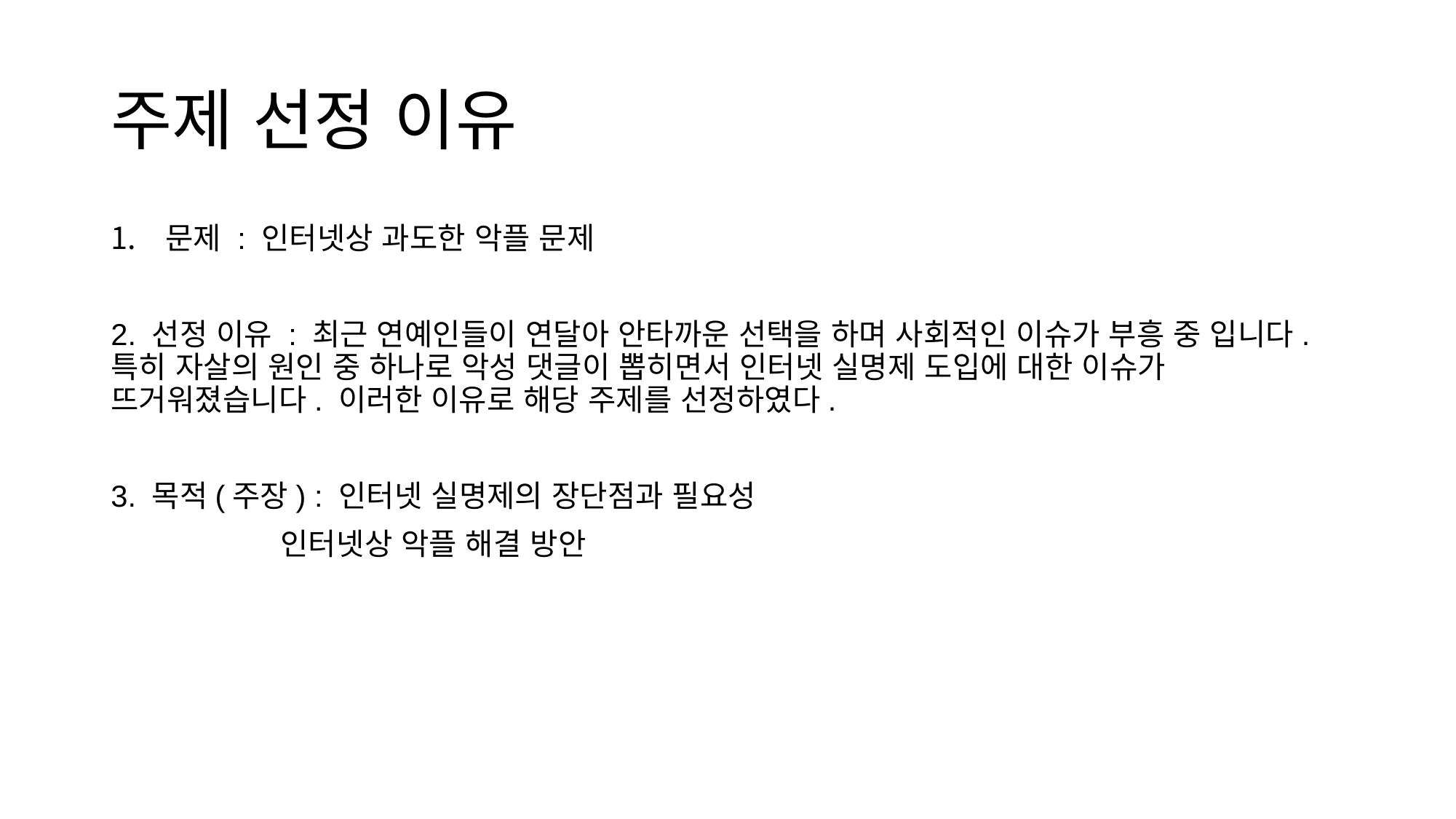

# 주제 선정 이유
문제 : 인터넷상 과도한 악플 문제

2. 선정 이유 : 최근 연예인들이 연달아 안타까운 선택을 하며 사회적인 이슈가 부흥 중 입니다. 특히 자살의 원인 중 하나로 악성 댓글이 뽑히면서 인터넷 실명제 도입에 대한 이슈가 뜨거워졌습니다. 이러한 이유로 해당 주제를 선정하였다.

3. 목적(주장) : 인터넷 실명제의 장단점과 필요성
                   인터넷상 악플 해결 방안